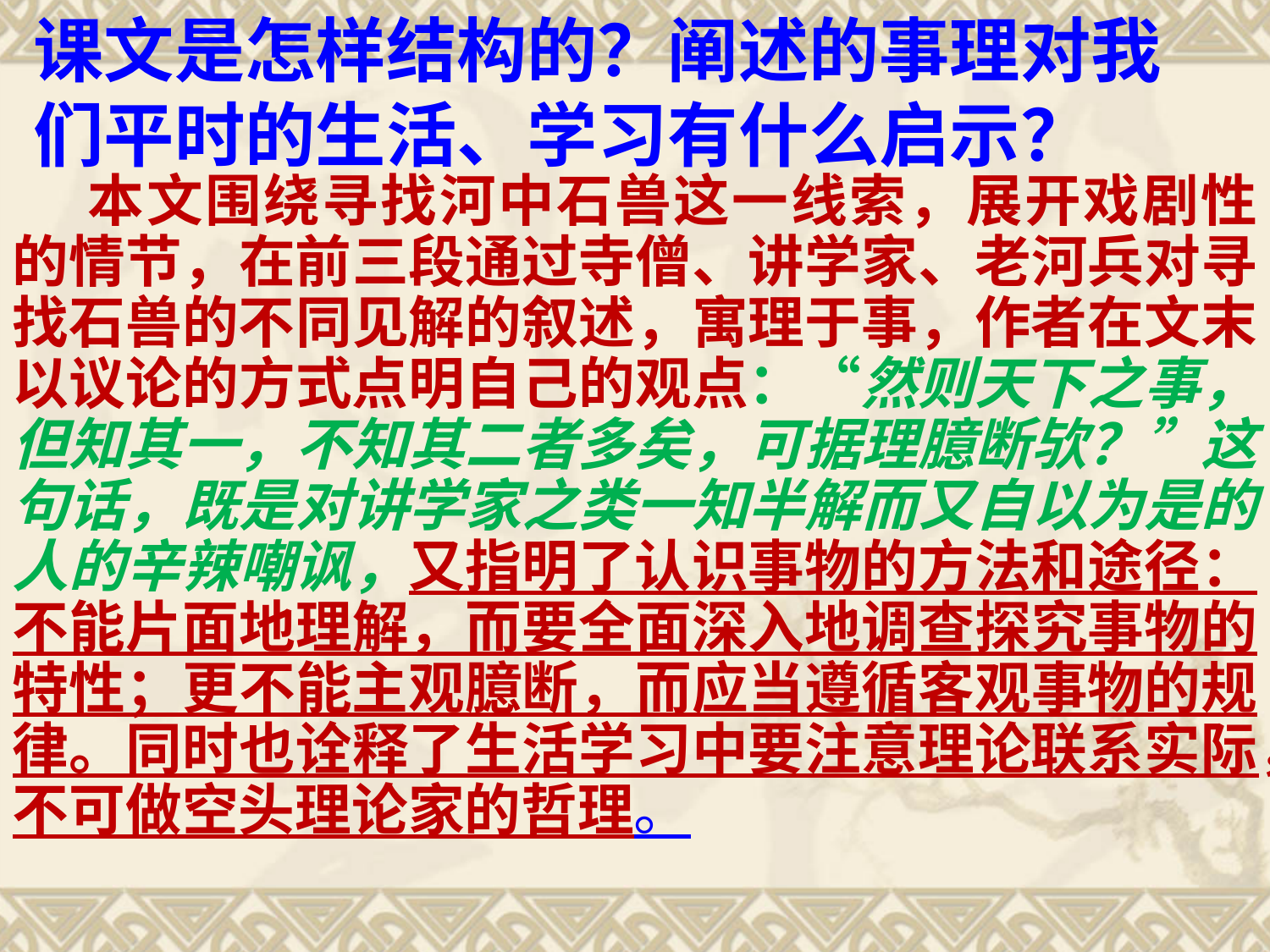

课文是怎样结构的？阐述的事理对我们平时的生活、学习有什么启示？

    本文围绕寻找河中石兽这一线索，展开戏剧性的情节，在前三段通过寺僧、讲学家、老河兵对寻找石兽的不同见解的叙述，寓理于事，作者在文末以议论的方式点明自己的观点：“然则天下之事，但知其一，不知其二者多矣，可据理臆断欤？”这句话，既是对讲学家之类一知半解而又自以为是的人的辛辣嘲讽，又指明了认识事物的方法和途径：不能片面地理解，而要全面深入地调查探究事物的特性；更不能主观臆断，而应当遵循客观事物的规律。同时也诠释了生活学习中要注意理论联系实际，不可做空头理论家的哲理。